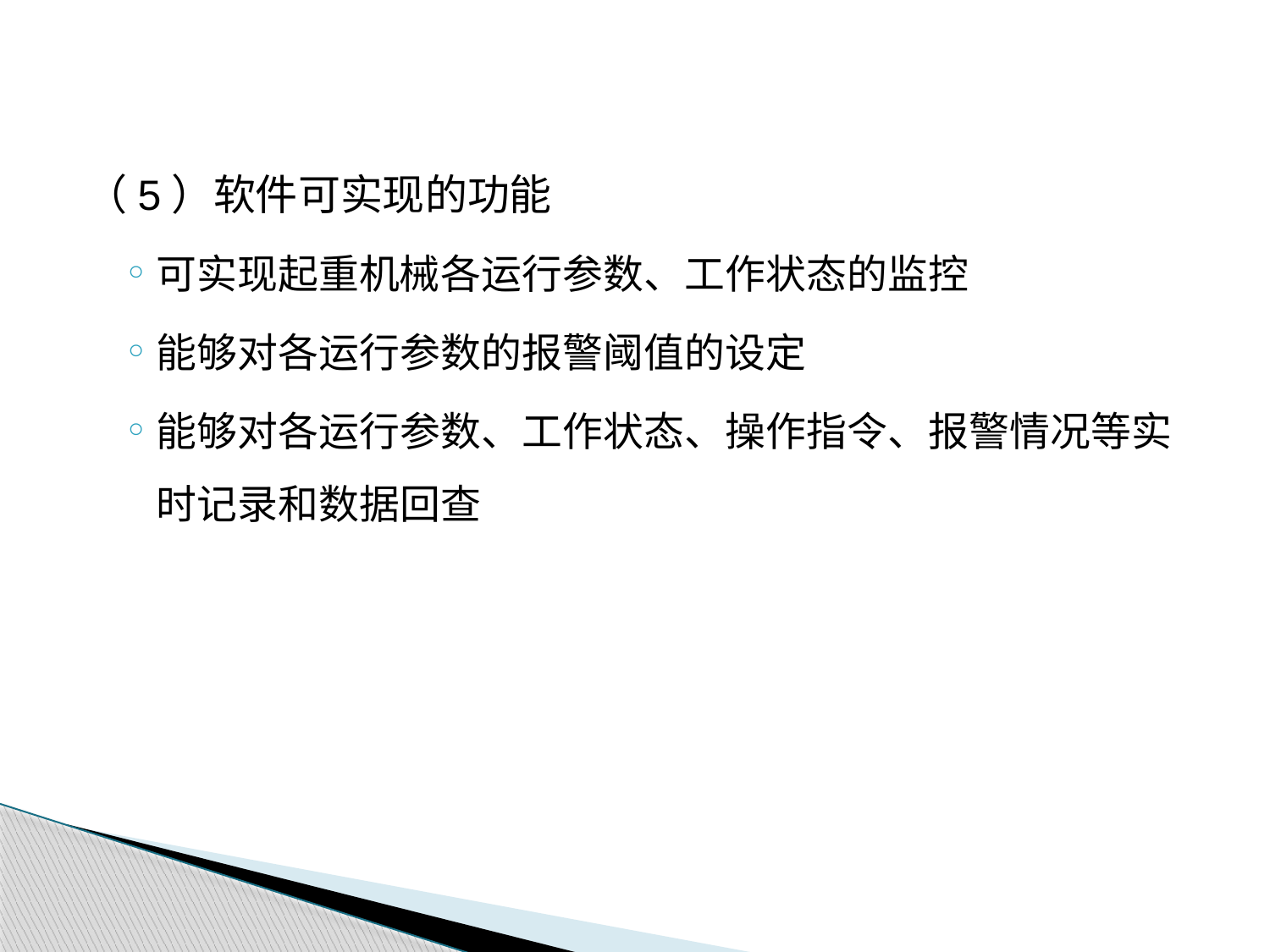

（5）软件可实现的功能
可实现起重机械各运行参数、工作状态的监控
能够对各运行参数的报警阈值的设定
能够对各运行参数、工作状态、操作指令、报警情况等实时记录和数据回查